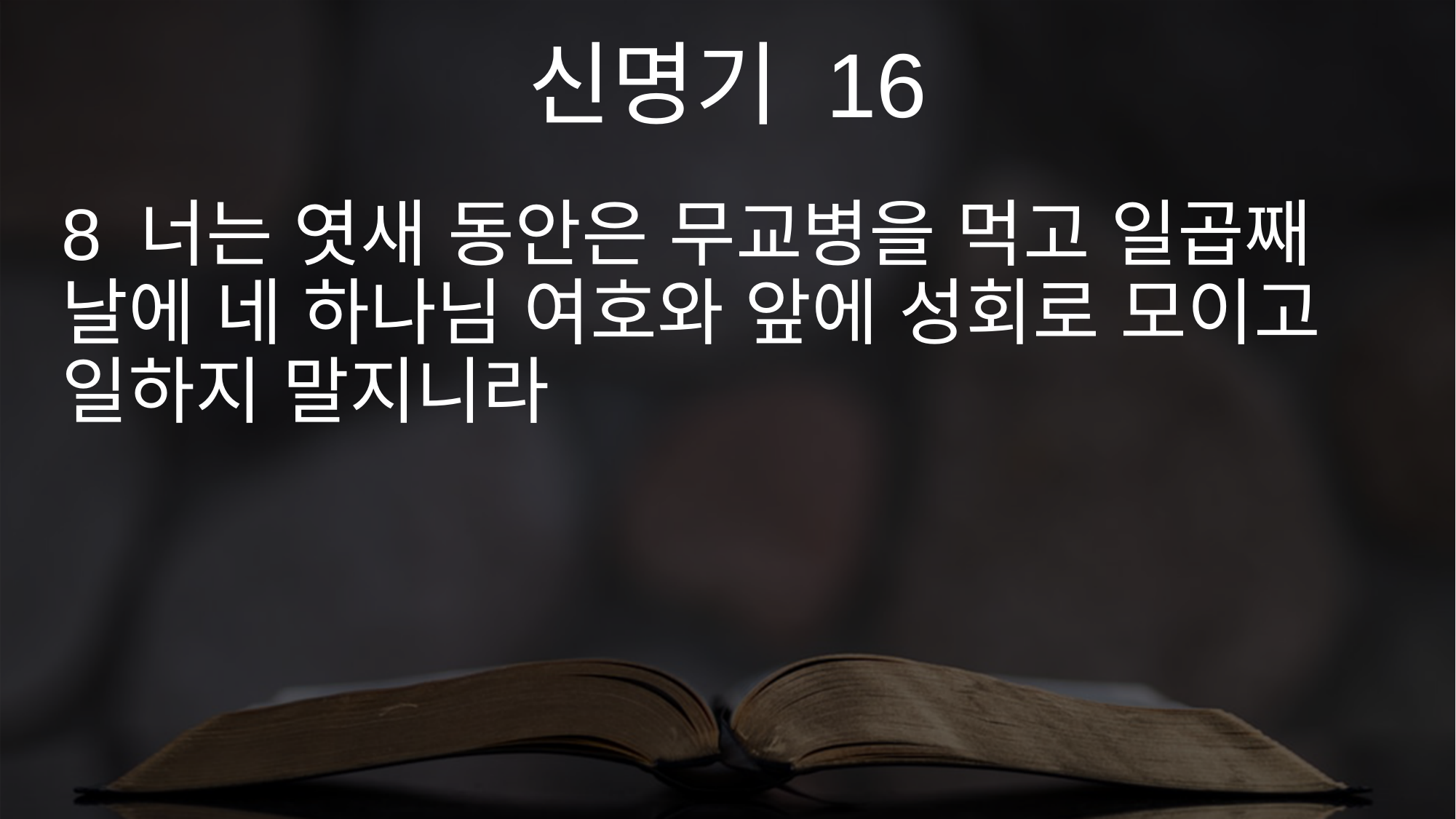

신명기 16
8 너는 엿새 동안은 무교병을 먹고 일곱째 날에 네 하나님 여호와 앞에 성회로 모이고 일하지 말지니라